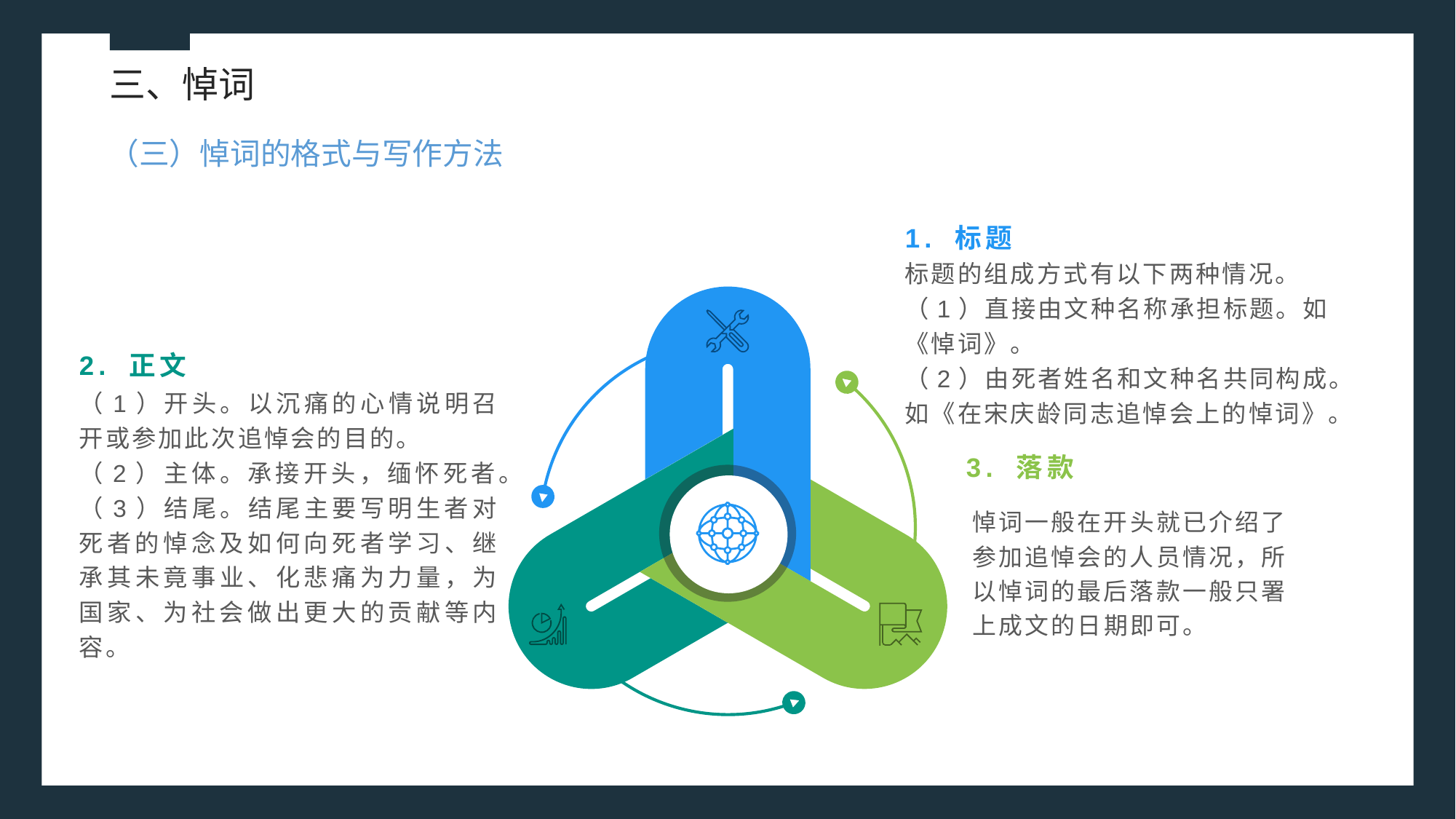

三、悼词
（三）悼词的格式与写作方法
1. 标题
标题的组成方式有以下两种情况。
（1）直接由文种名称承担标题。如《悼词》。
（2）由死者姓名和文种名共同构成。如《在宋庆龄同志追悼会上的悼词》。

2. 正文

（1）开头。以沉痛的心情说明召开或参加此次追悼会的目的。
（2）主体。承接开头，缅怀死者。
（3）结尾。结尾主要写明生者对死者的悼念及如何向死者学习、继承其未竟事业、化悲痛为力量，为国家、为社会做出更大的贡献等内容。

3. 落款

悼词一般在开头就已介绍了参加追悼会的人员情况，所以悼词的最后落款一般只署上成文的日期即可。